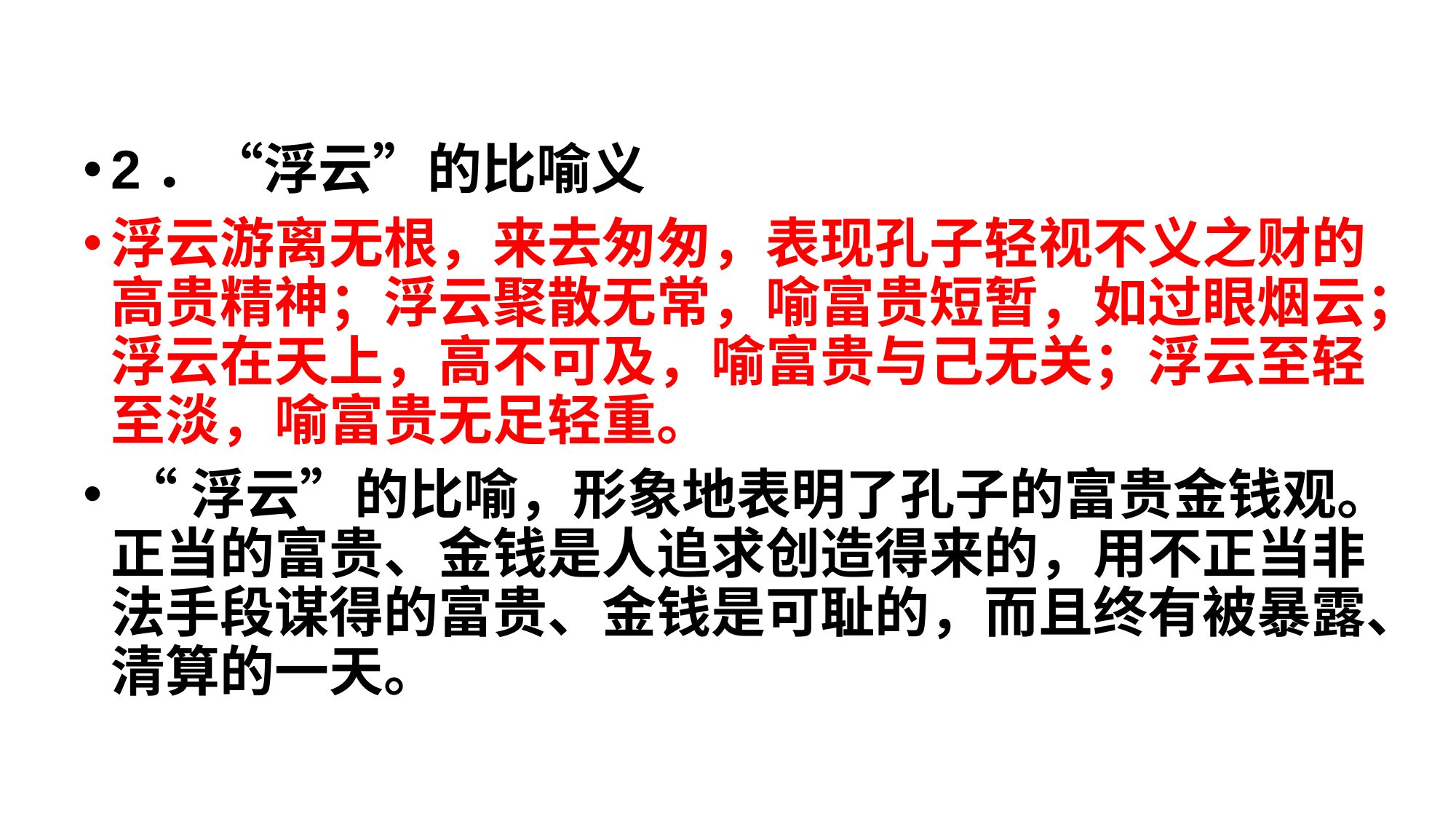

#
2．“浮云”的比喻义
浮云游离无根，来去匆匆，表现孔子轻视不义之财的高贵精神；浮云聚散无常，喻富贵短暂，如过眼烟云；浮云在天上，高不可及，喻富贵与己无关；浮云至轻至淡，喻富贵无足轻重。
 “浮云”的比喻，形象地表明了孔子的富贵金钱观。正当的富贵、金钱是人追求创造得来的，用不正当非法手段谋得的富贵、金钱是可耻的，而且终有被暴露、清算的一天。